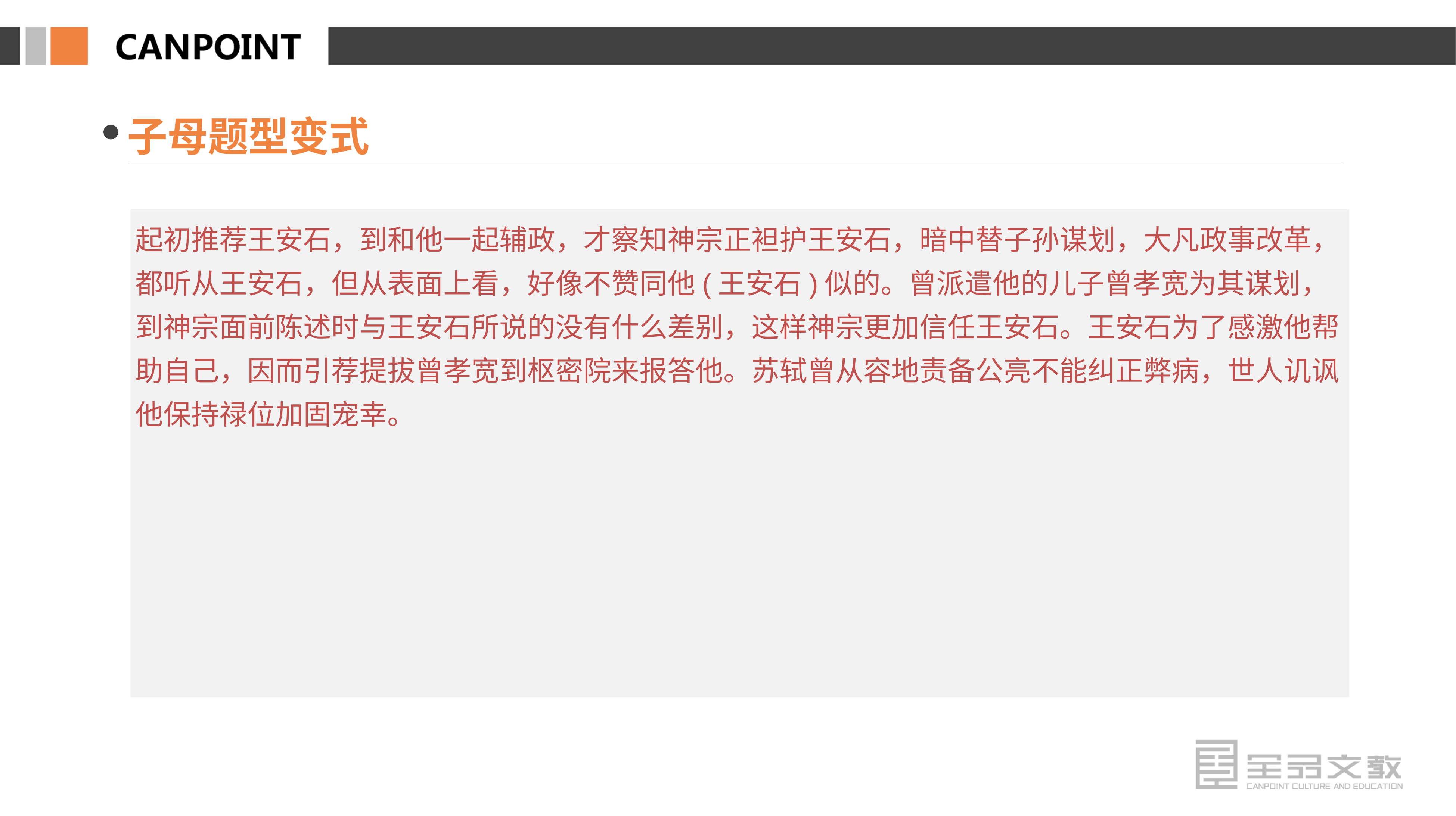

子母题型变式

起初推荐王安石，到和他一起辅政，才察知神宗正袒护王安石，暗中替子孙谋划，大凡政事改革，都听从王安石，但从表面上看，好像不赞同他(王安石)似的。曾派遣他的儿子曾孝宽为其谋划，到神宗面前陈述时与王安石所说的没有什么差别，这样神宗更加信任王安石。王安石为了感激他帮助自己，因而引荐提拔曾孝宽到枢密院来报答他。苏轼曾从容地责备公亮不能纠正弊病，世人讥讽他保持禄位加固宠幸。